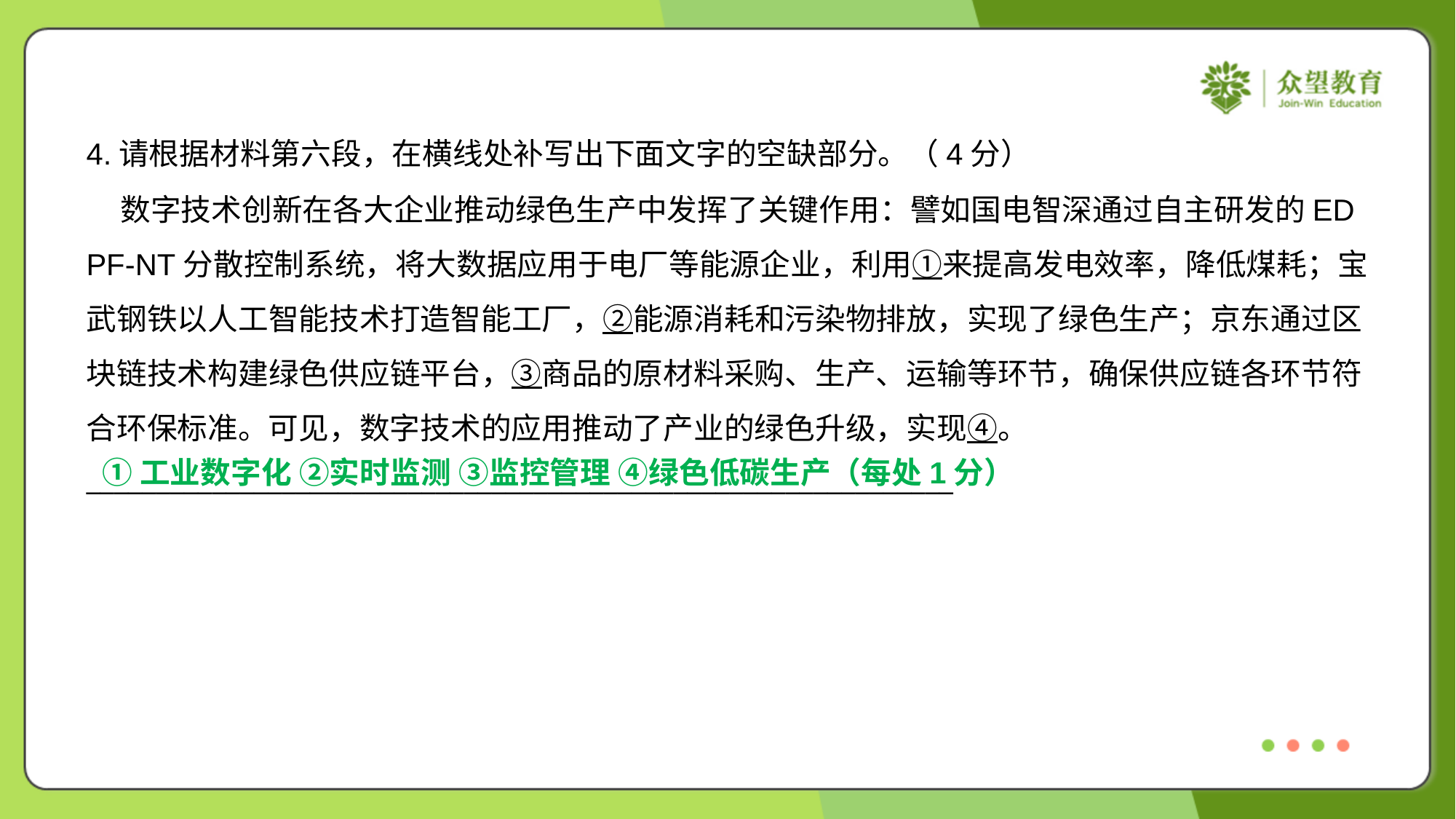

4.请根据材料第六段，在横线处补写出下面文字的空缺部分。（4分）
    数字技术创新在各大企业推动绿色生产中发挥了关键作用：譬如国电智深通过自主研发的ED
PF-NT分散控制系统，将大数据应用于电厂等能源企业，利用①来提高发电效率，降低煤耗；宝
武钢铁以人工智能技术打造智能工厂，②能源消耗和污染物排放，实现了绿色生产；京东通过区
块链技术构建绿色供应链平台，③商品的原材料采购、生产、运输等环节，确保供应链各环节符
合环保标准。可见，数字技术的应用推动了产业的绿色升级，实现④。
______________________________________________________________
①工业数字化 ②实时监测 ③监控管理 ④绿色低碳生产（每处1分）